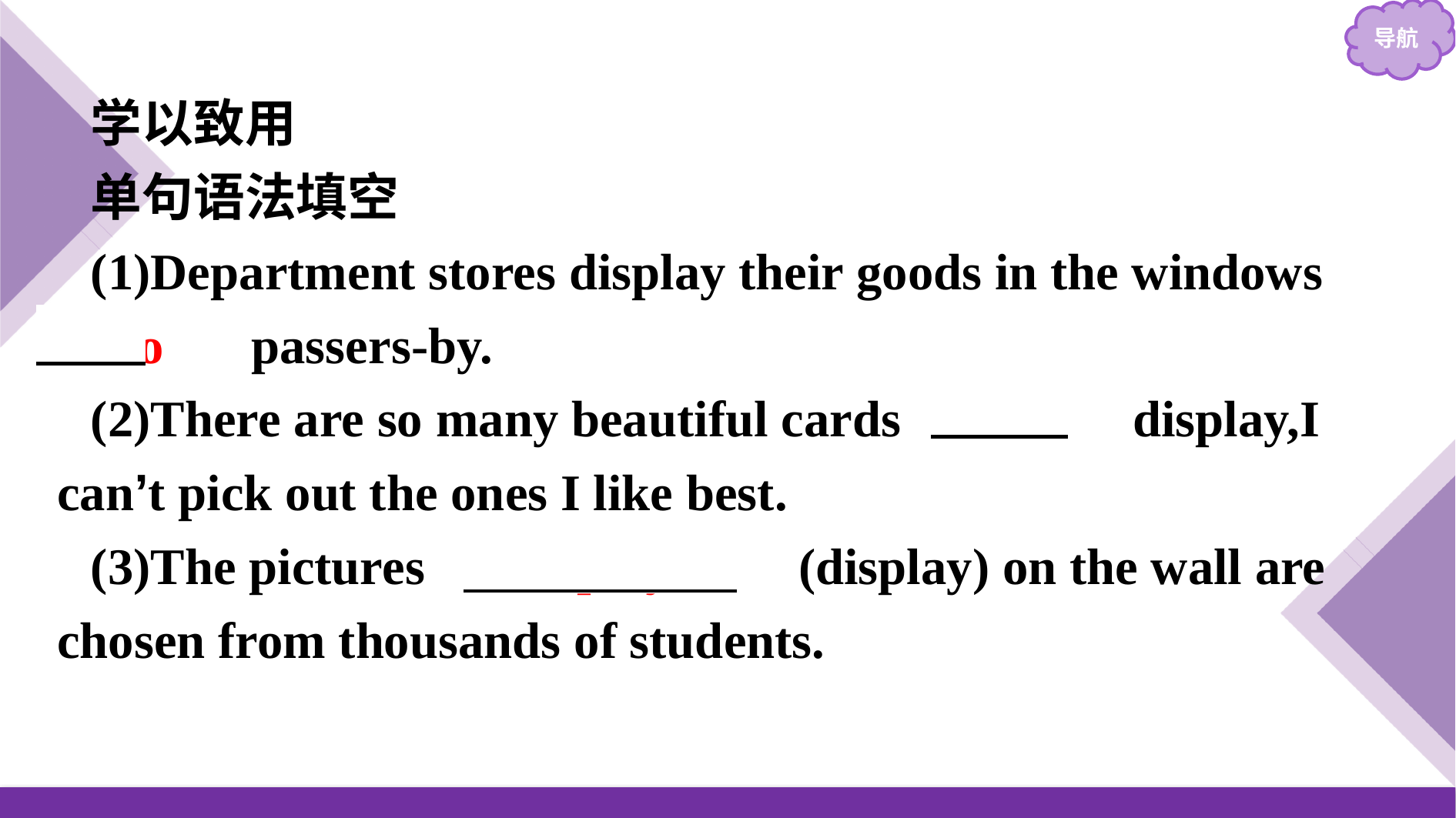

学以致用
单句语法填空
(1)Department stores display their goods in the windows 　to　 passers-by.
(2)There are so many beautiful cards 　on　 display,I can’t pick out the ones I like best.
(3)The pictures 　displayed　(display) on the wall are chosen from thousands of students.